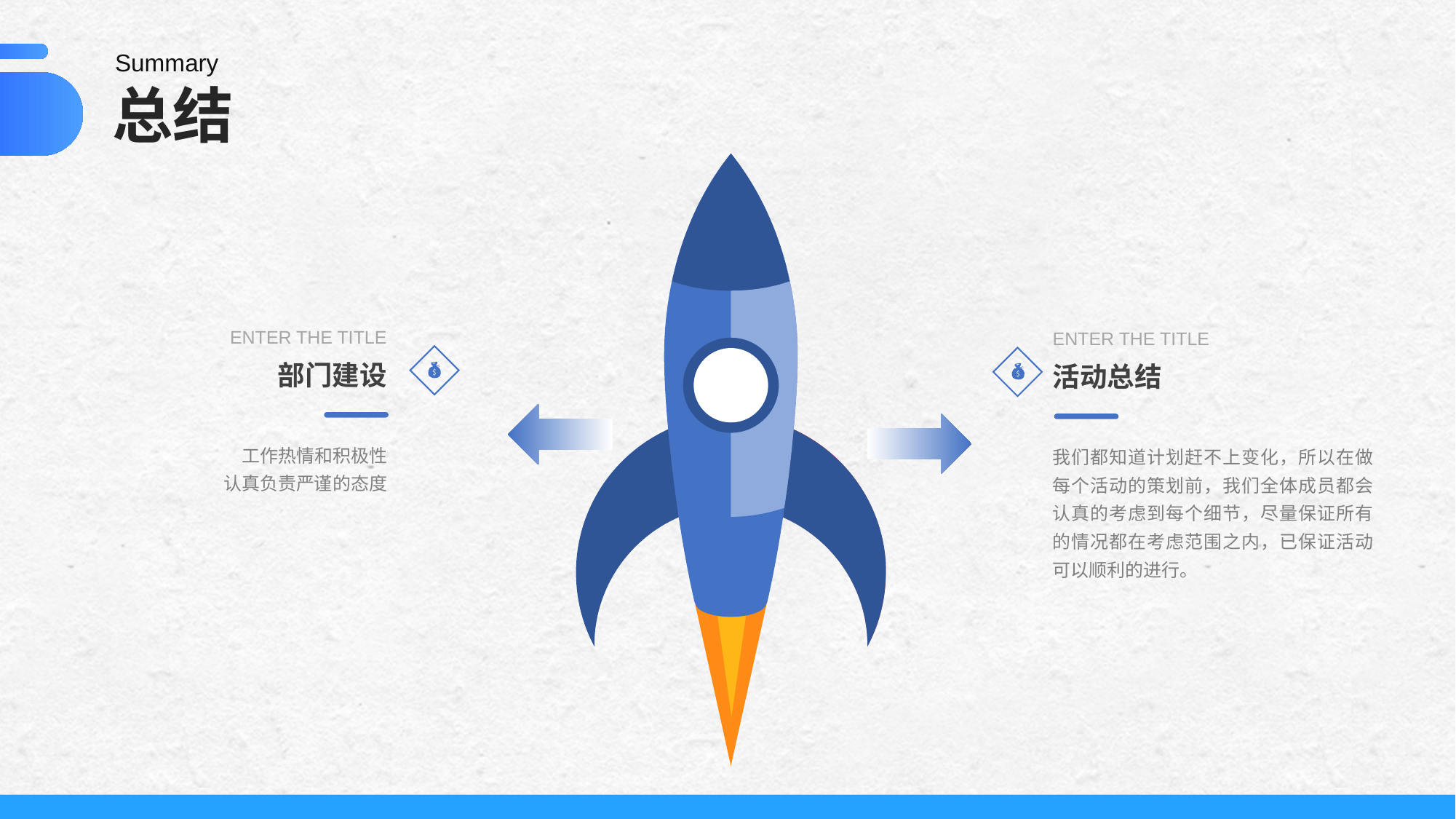

Summary

总结

ENTER THE TITLE
部门建设

工作热情和积极性
认真负责严谨的态度
ENTER THE TITLE

活动总结

我们都知道计划赶不上变化，所以在做每个活动的策划前，我们全体成员都会认真的考虑到每个细节，尽量保证所有的情况都在考虑范围之内，已保证活动可以顺利的进行。